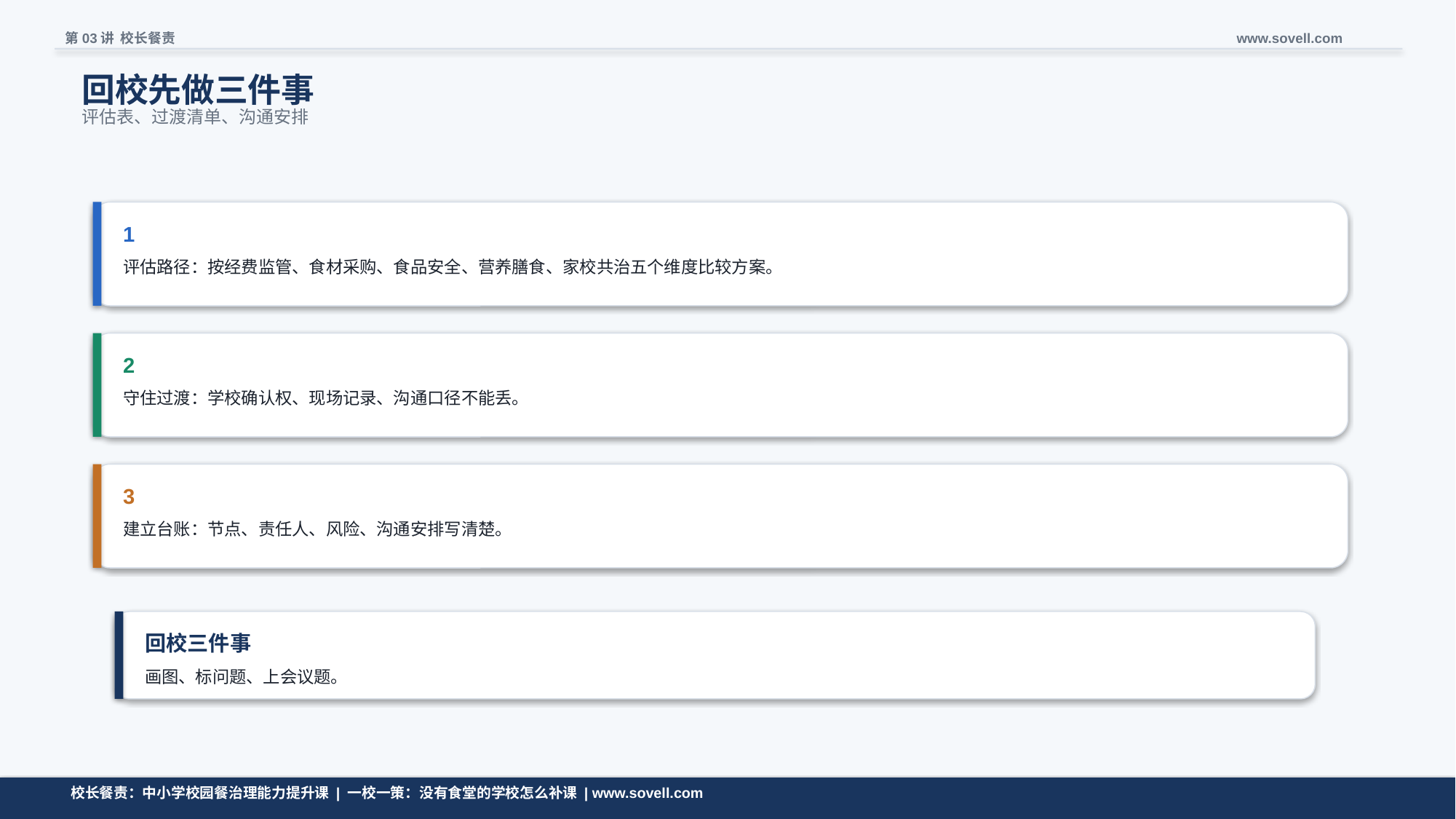

第03讲  校长餐责
www.sovell.com

回校先做三件事
评估表、过渡清单、沟通安排

1
评估路径：按经费监管、食材采购、食品安全、营养膳食、家校共治五个维度比较方案。

2
守住过渡：学校确认权、现场记录、沟通口径不能丢。

3
建立台账：节点、责任人、风险、沟通安排写清楚。

回校三件事
画图、标问题、上会议题。

动作要小，但要能立刻开工。
校长餐责：中小学校园餐治理能力提升课 | 一校一策：没有食堂的学校怎么补课 | www.sovell.com